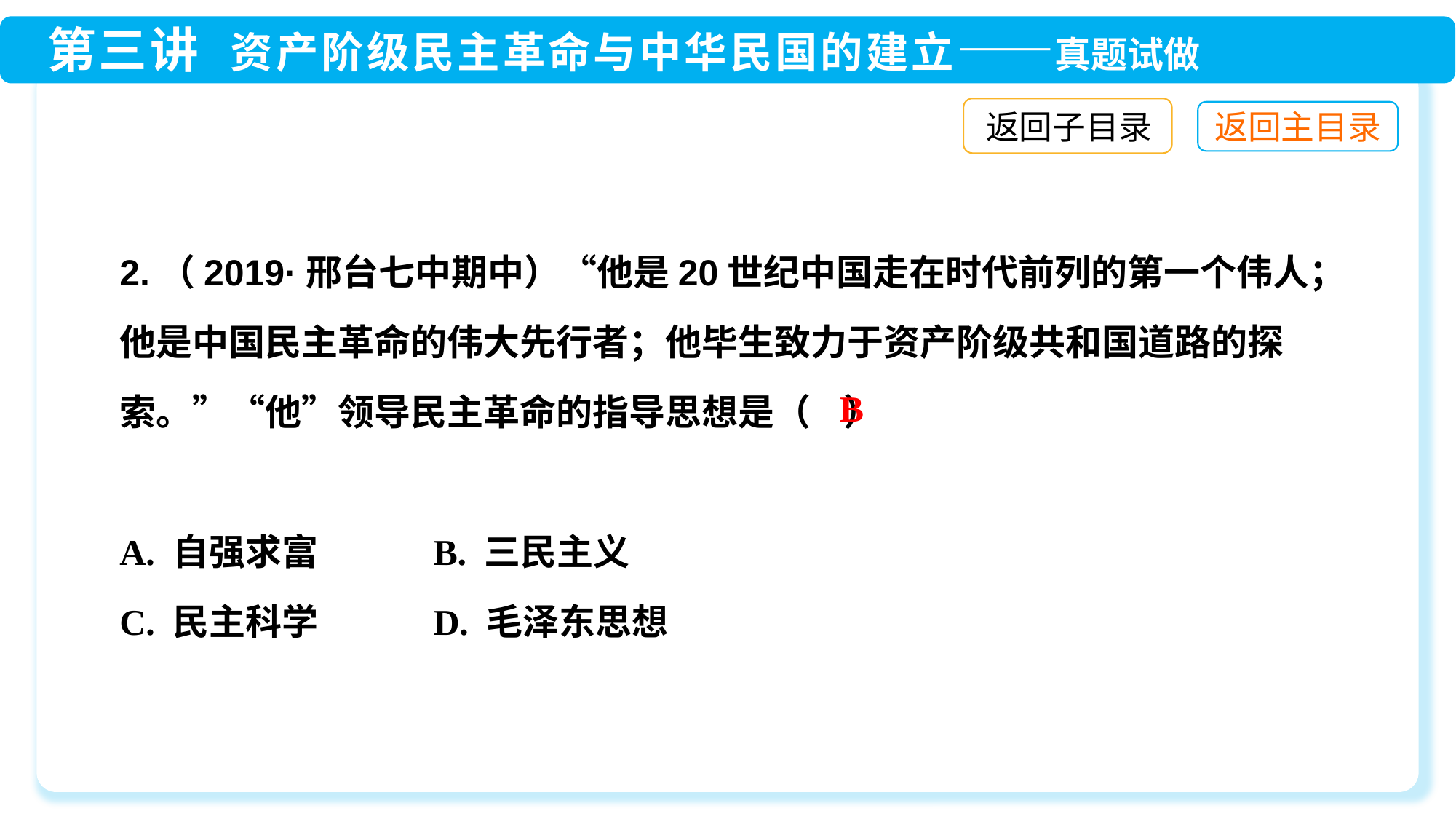

返回子目录
2.（2019·邢台七中期中）“他是20世纪中国走在时代前列的第一个伟人；他是中国民主革命的伟大先行者；他毕生致力于资产阶级共和国道路的探索。”“他”领导民主革命的指导思想是（    ）

A. 自强求富             B. 三民主义
C. 民主科学             D. 毛泽东思想
B